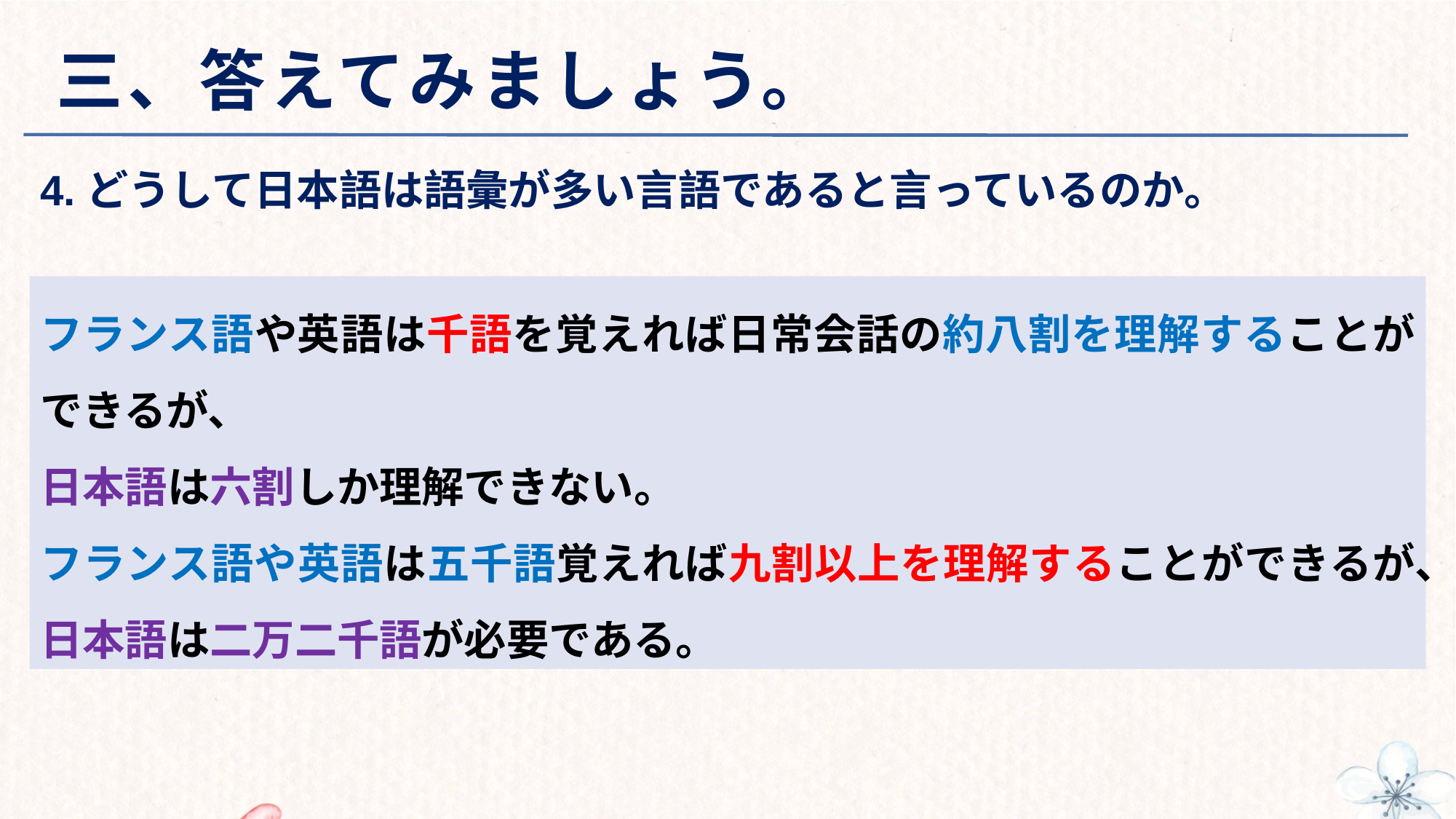

# 三、答えてみましょう。
4.どうして日本語は語彙が多い言語であると言っているのか。
フランス語や英語は千語を覚えれば日常会話の約八割を理解することができるが、
日本語は六割しか理解できない。
フランス語や英語は五千語覚えれば九割以上を理解することができるが、
日本語は二万二千語が必要である。